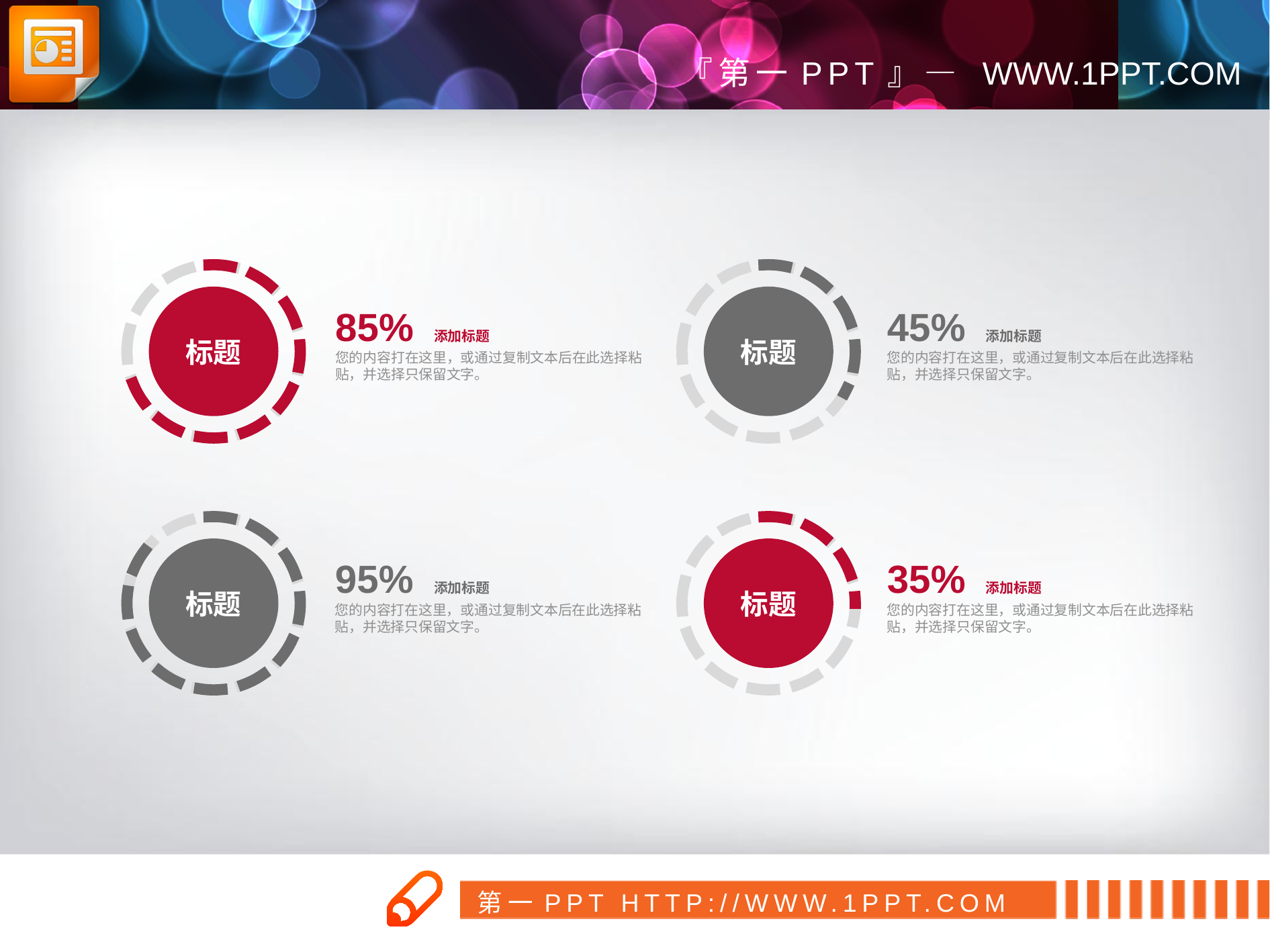

标题

标题
45% 添加标题
您的内容打在这里，或通过复制文本后在此选择粘贴，并选择只保留文字。
85% 添加标题
您的内容打在这里，或通过复制文本后在此选择粘贴，并选择只保留文字。

标题

标题
35% 添加标题
您的内容打在这里，或通过复制文本后在此选择粘贴，并选择只保留文字。
95% 添加标题
您的内容打在这里，或通过复制文本后在此选择粘贴，并选择只保留文字。